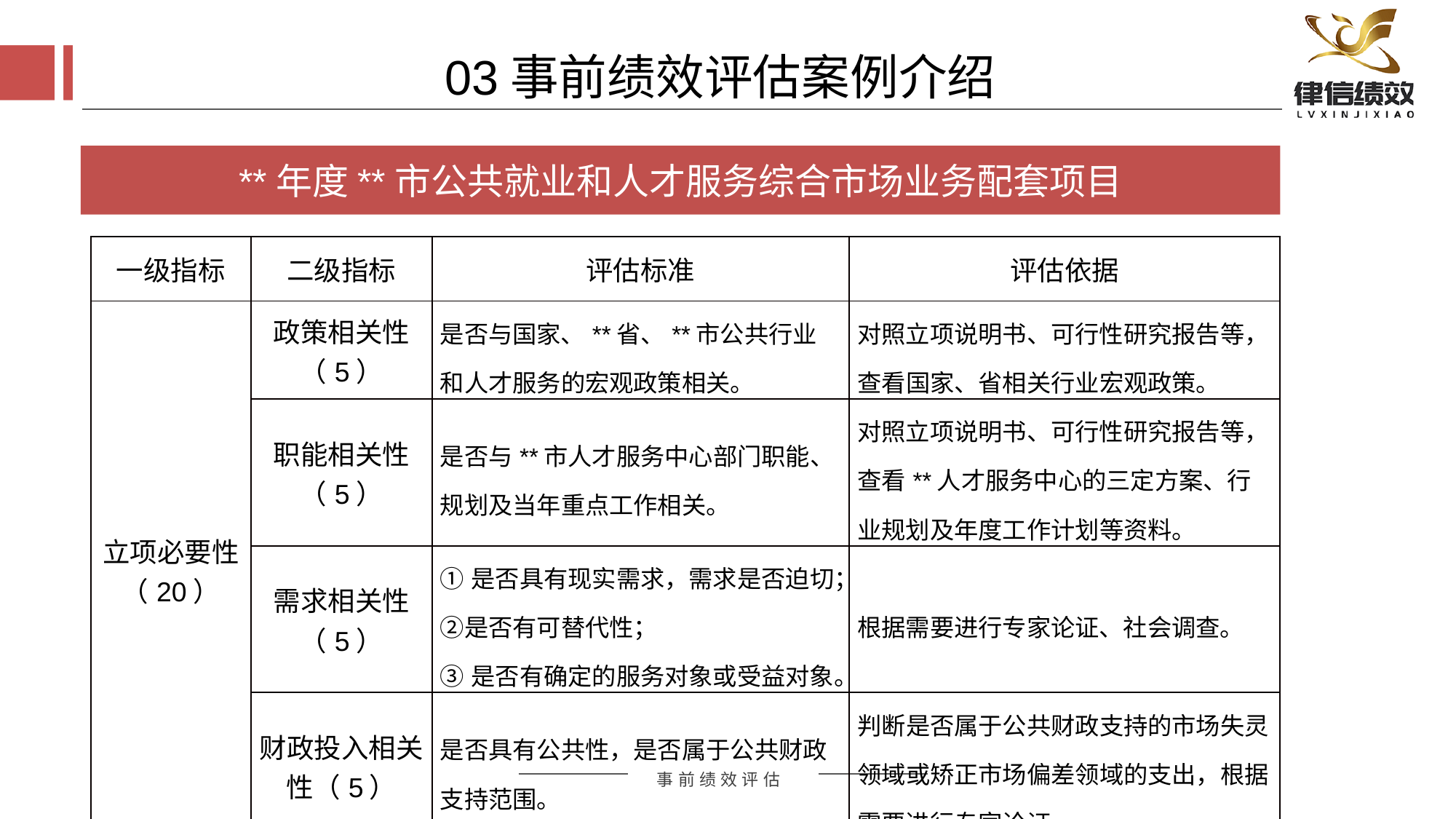

03事前绩效评估案例介绍
**年度**市公共就业和人才服务综合市场业务配套项目
| 一级指标 | 二级指标 | 评估标准 | 评估依据 |
| --- | --- | --- | --- |
| 立项必要性（20） | 政策相关性（5） | 是否与国家、\*\*省、\*\*市公共行业和人才服务的宏观政策相关。 | 对照立项说明书、可行性研究报告等，查看国家、省相关行业宏观政策。 |
|  | 职能相关性（5） | 是否与\*\*市人才服务中心部门职能、规划及当年重点工作相关。 | 对照立项说明书、可行性研究报告等，查看\*\*人才服务中心的三定方案、行业规划及年度工作计划等资料。 |
|  | 需求相关性（5） | ①是否具有现实需求，需求是否迫切；②是否有可替代性； ③是否有确定的服务对象或受益对象。 | 根据需要进行专家论证、社会调查。 |
|  | 财政投入相关性（5） | 是否具有公共性，是否属于公共财政支持范围。 | 判断是否属于公共财政支持的市场失灵领域或矫正市场偏差领域的支出，根据需要进行专家论证。 |
评估方式
评估方式